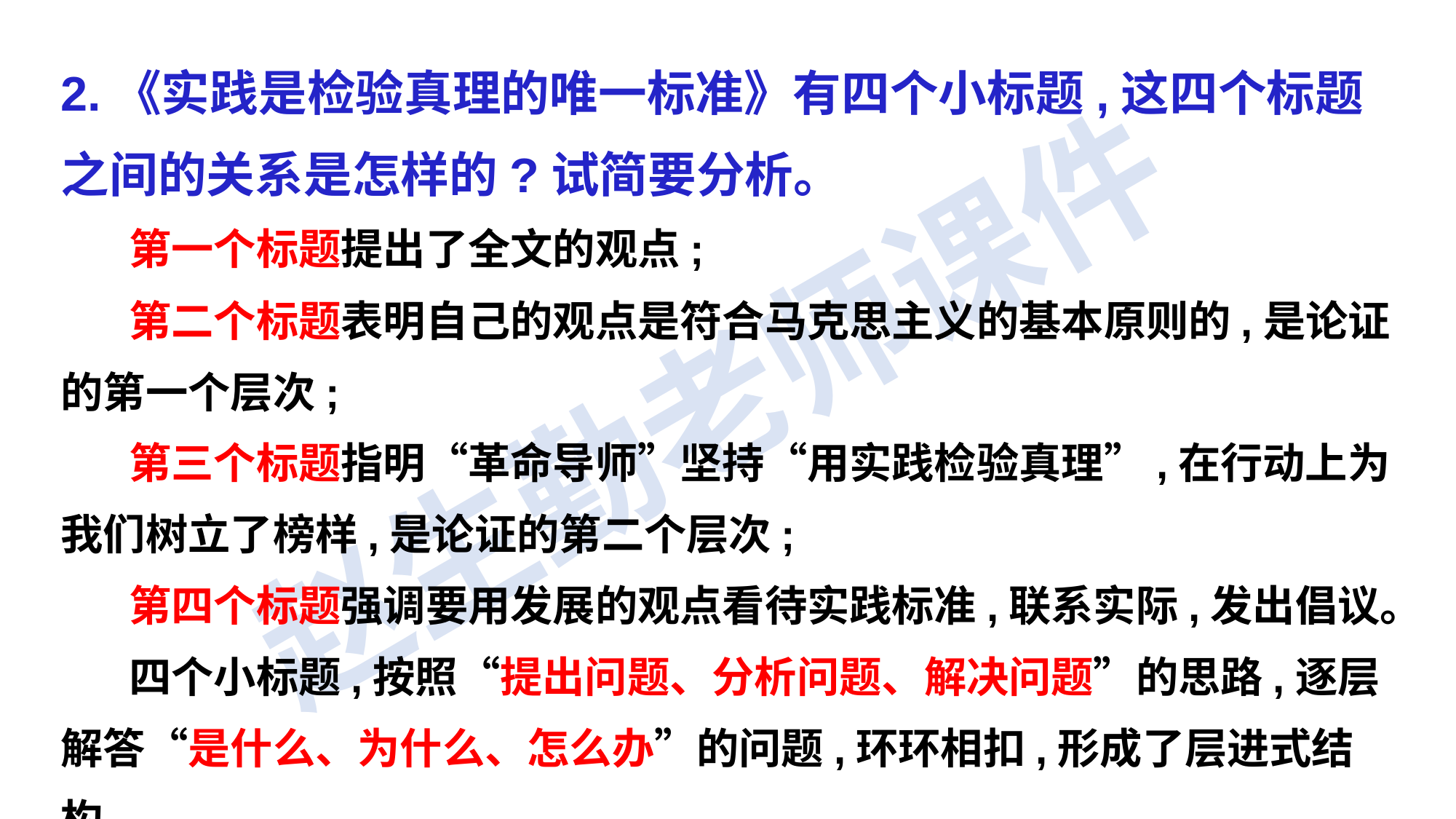

2.《实践是检验真理的唯一标准》有四个小标题,这四个标题之间的关系是怎样的?试简要分析。
      第一个标题提出了全文的观点;
      第二个标题表明自己的观点是符合马克思主义的基本原则的,是论证的第一个层次;
      第三个标题指明“革命导师”坚持“用实践检验真理”,在行动上为我们树立了榜样,是论证的第二个层次;
      第四个标题强调要用发展的观点看待实践标准,联系实际,发出倡议。
      四个小标题,按照“提出问题、分析问题、解决问题”的思路,逐层解答“是什么、为什么、怎么办”的问题,环环相扣,形成了层进式结构。